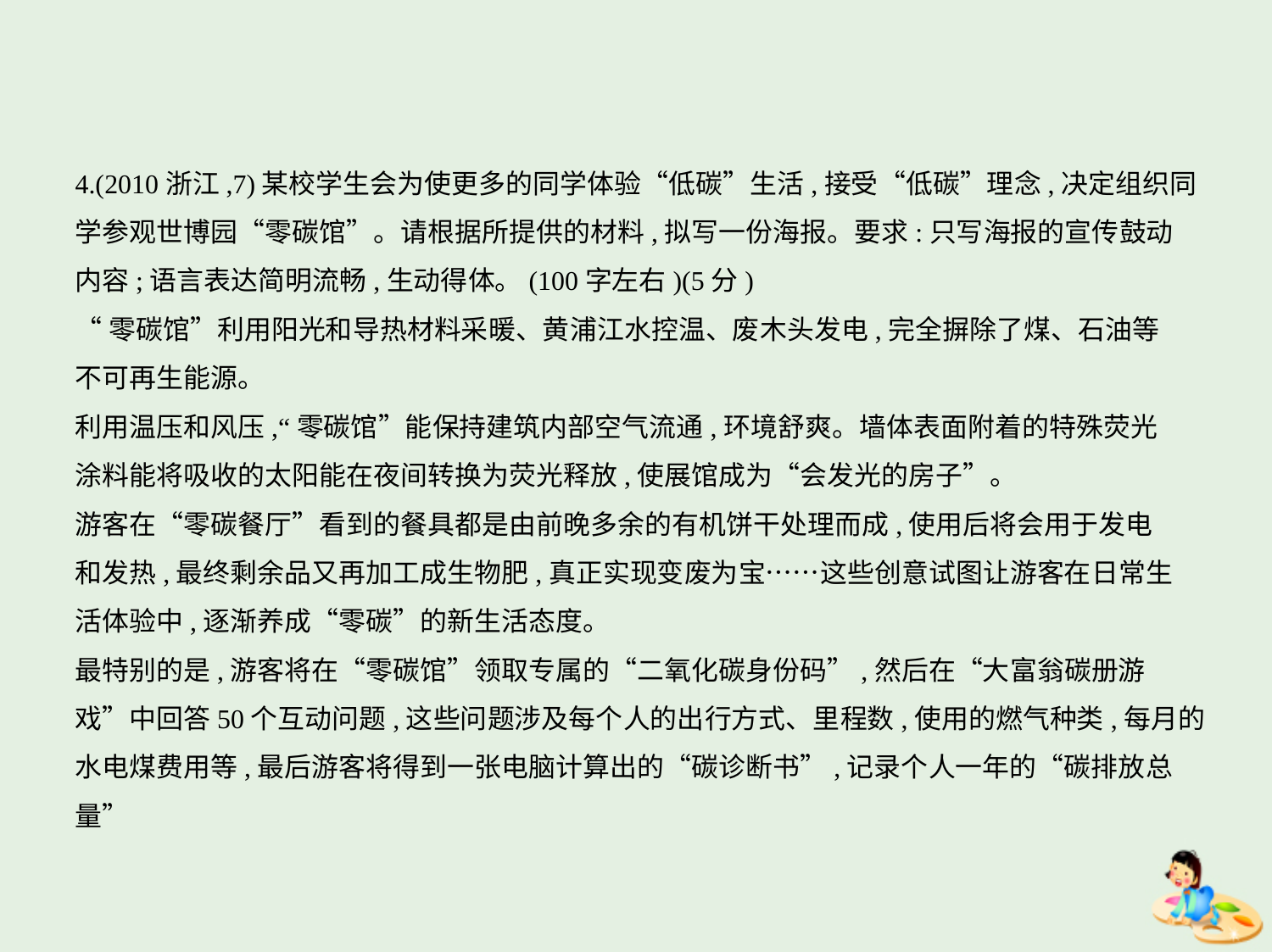

4.(2010浙江,7)某校学生会为使更多的同学体验“低碳”生活,接受“低碳”理念,决定组织同
学参观世博园“零碳馆”。请根据所提供的材料,拟写一份海报。要求:只写海报的宣传鼓动
内容;语言表达简明流畅,生动得体。(100字左右)(5分)
“零碳馆”利用阳光和导热材料采暖、黄浦江水控温、废木头发电,完全摒除了煤、石油等
不可再生能源。
利用温压和风压,“零碳馆”能保持建筑内部空气流通,环境舒爽。墙体表面附着的特殊荧光
涂料能将吸收的太阳能在夜间转换为荧光释放,使展馆成为“会发光的房子”。
游客在“零碳餐厅”看到的餐具都是由前晚多余的有机饼干处理而成,使用后将会用于发电
和发热,最终剩余品又再加工成生物肥,真正实现变废为宝……这些创意试图让游客在日常生
活体验中,逐渐养成“零碳”的新生活态度。
最特别的是,游客将在“零碳馆”领取专属的“二氧化碳身份码”,然后在“大富翁碳册游
戏”中回答50个互动问题,这些问题涉及每个人的出行方式、里程数,使用的燃气种类,每月的
水电煤费用等,最后游客将得到一张电脑计算出的“碳诊断书”,记录个人一年的“碳排放总量”